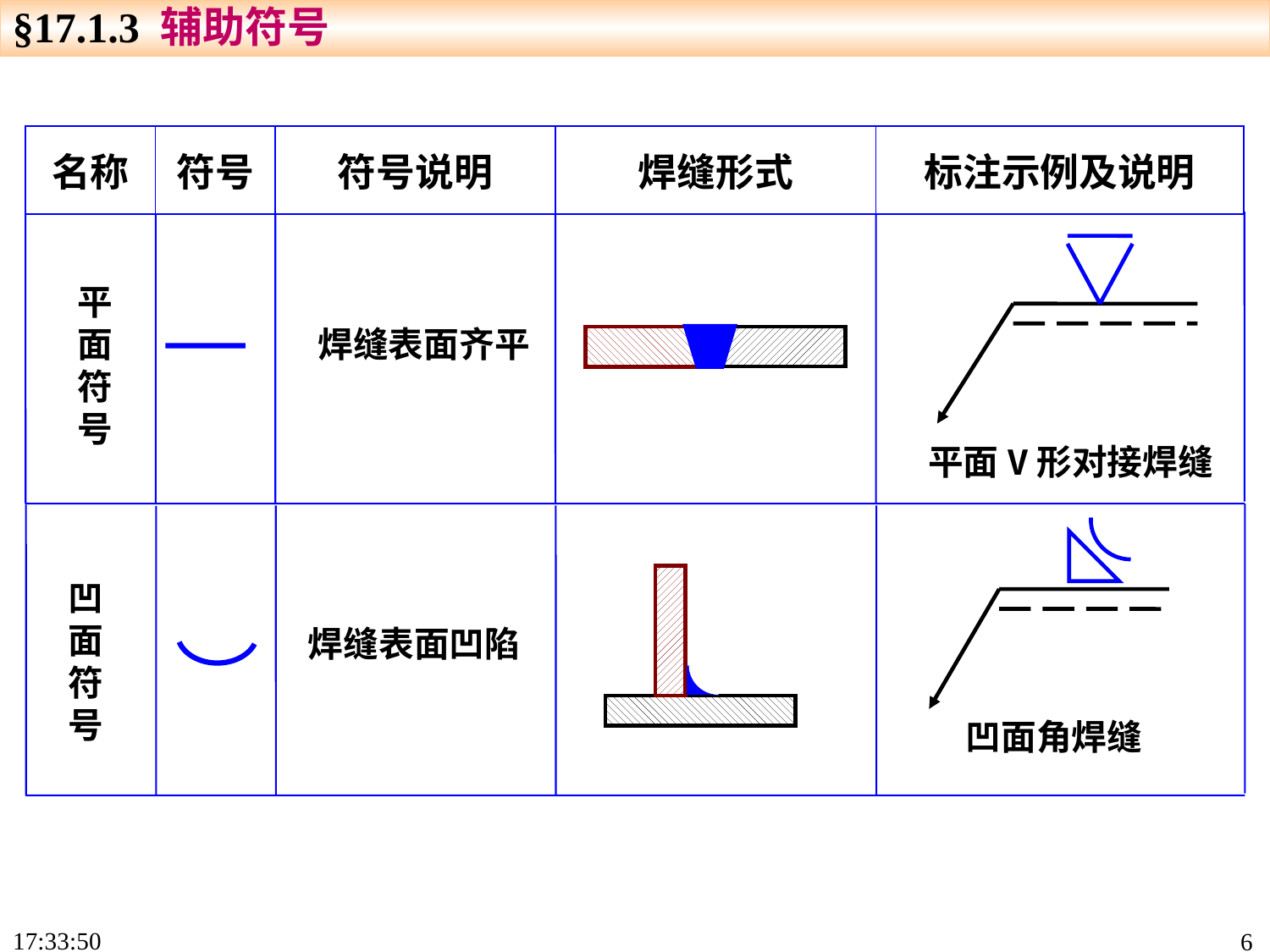

§17.1.3 辅助符号
| 名称 | 符号 | 符号说明 | 焊缝形式 | 标注示例及说明 |
| --- | --- | --- | --- | --- |

平面V形对接焊缝
平面符号
焊缝表面齐平

凹面角焊缝

凹面符号

焊缝表面凹陷
17:33:50
6